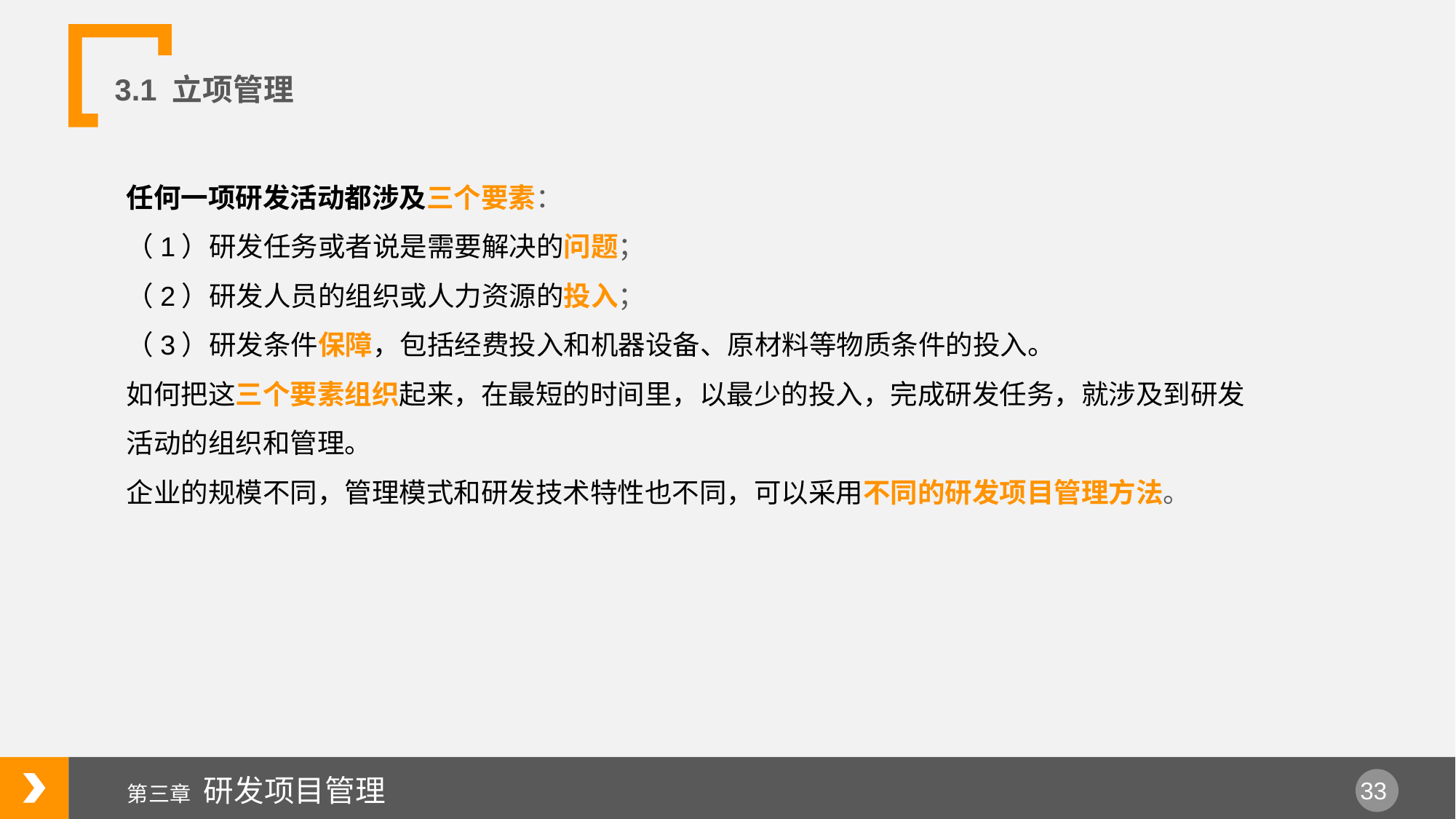

3.1 立项管理
任何一项研发活动都涉及三个要素：
（1）研发任务或者说是需要解决的问题；
（2）研发人员的组织或人力资源的投入；
（3）研发条件保障，包括经费投入和机器设备、原材料等物质条件的投入。
如何把这三个要素组织起来，在最短的时间里，以最少的投入，完成研发任务，就涉及到研发活动的组织和管理。
企业的规模不同，管理模式和研发技术特性也不同，可以采用不同的研发项目管理方法。